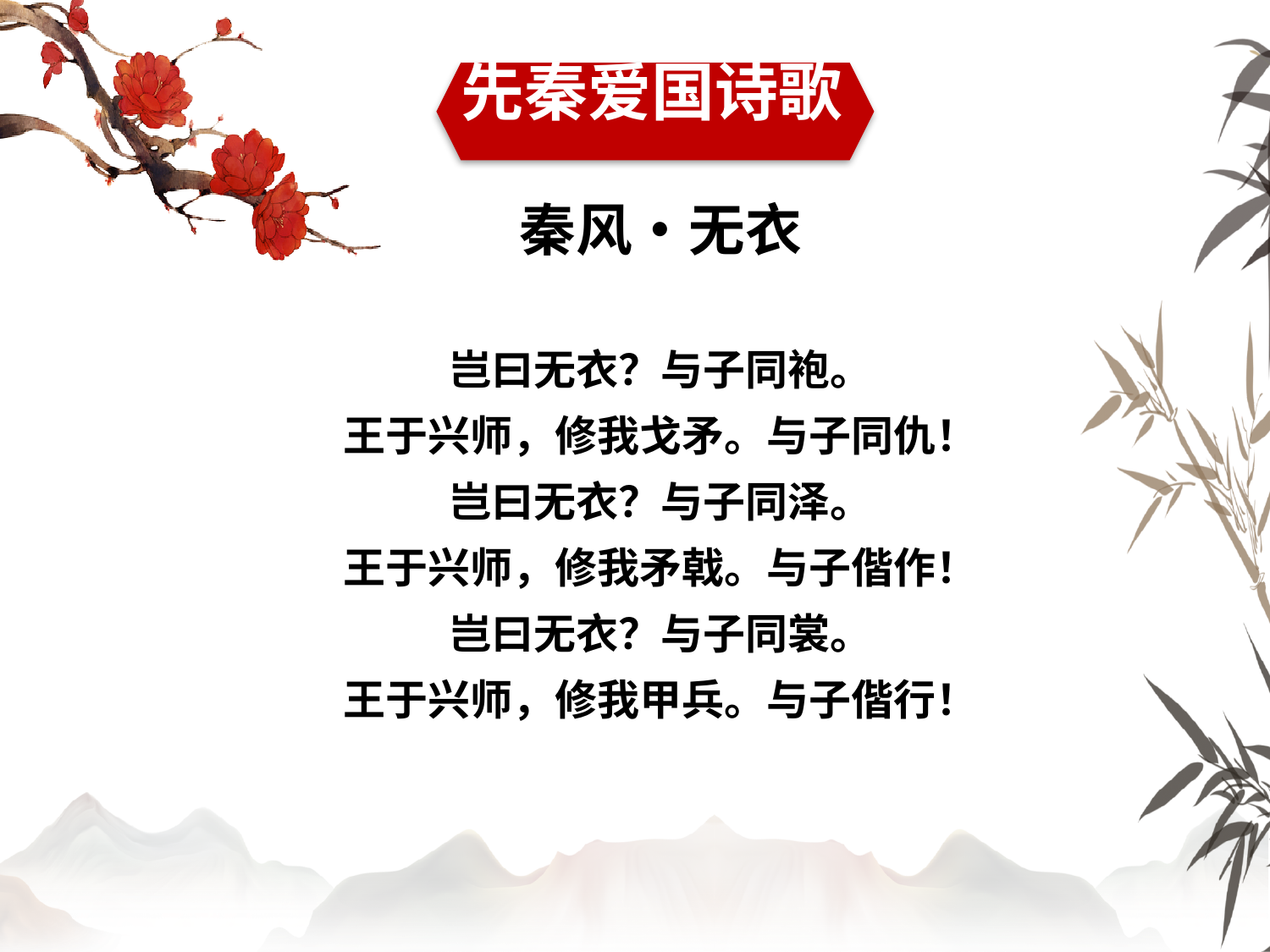

先秦爱国诗歌
秦风•无衣

岂曰无衣？与子同袍。
王于兴师，修我戈矛。与子同仇！
岂曰无衣？与子同泽。
王于兴师，修我矛戟。与子偕作！
岂曰无衣？与子同裳。
王于兴师，修我甲兵。与子偕行！